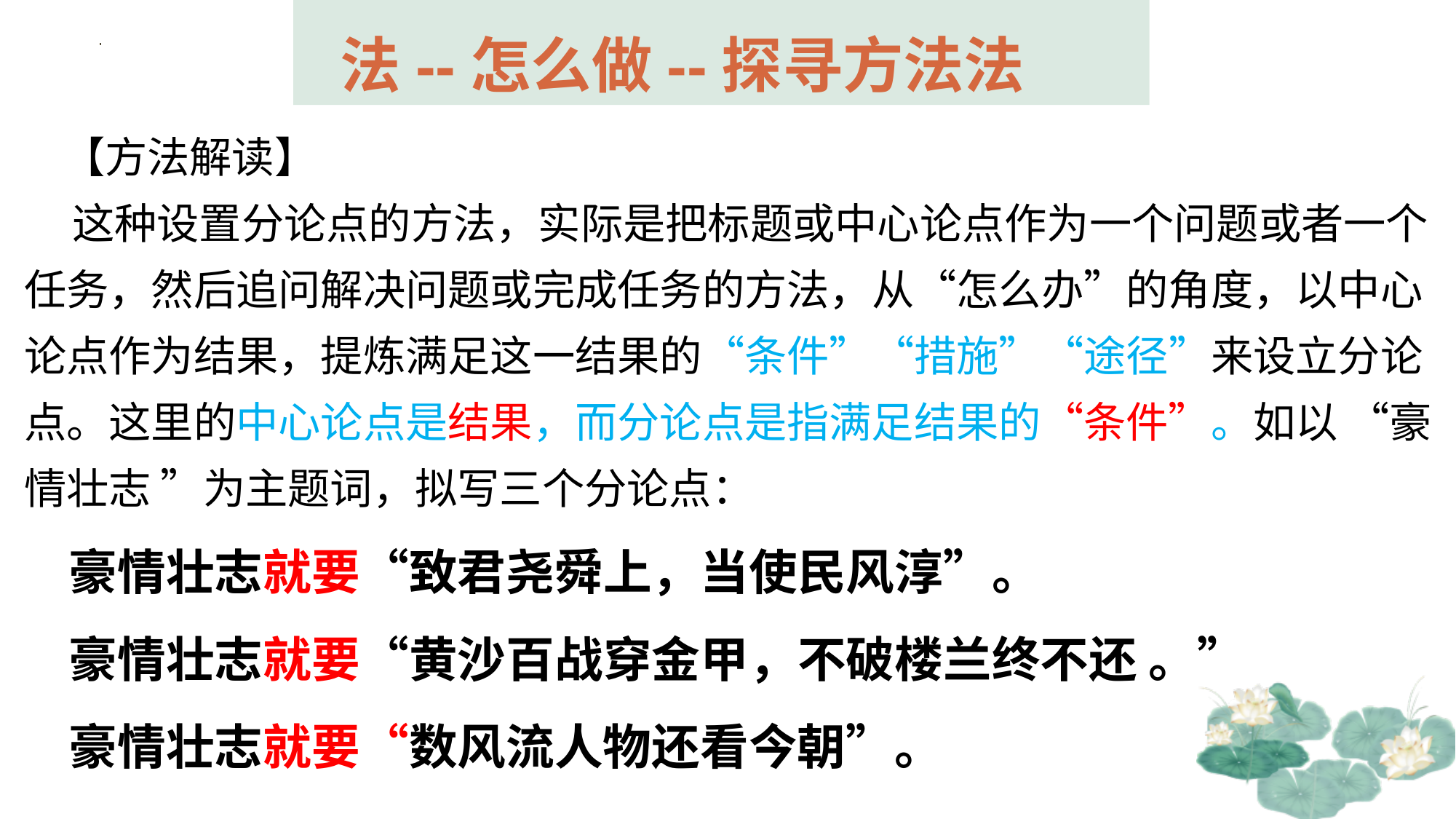

法--怎么做--探寻方法法
   【方法解读】
    这种设置分论点的方法，实际是把标题或中心论点作为一个问题或者一个任务，然后追问解决问题或完成任务的方法，从“怎么办”的角度，以中心论点作为结果，提炼满足这一结果的“条件”“措施”“途径”来设立分论点。这里的中心论点是结果，而分论点是指满足结果的“条件”。如以 “豪情壮志 ”为主题词，拟写三个分论点：
   豪情壮志就要“致君尧舜上，当使民风淳”。
   豪情壮志就要“黄沙百战穿金甲，不破楼兰终不还 。”
   豪情壮志就要“数风流人物还看今朝”。